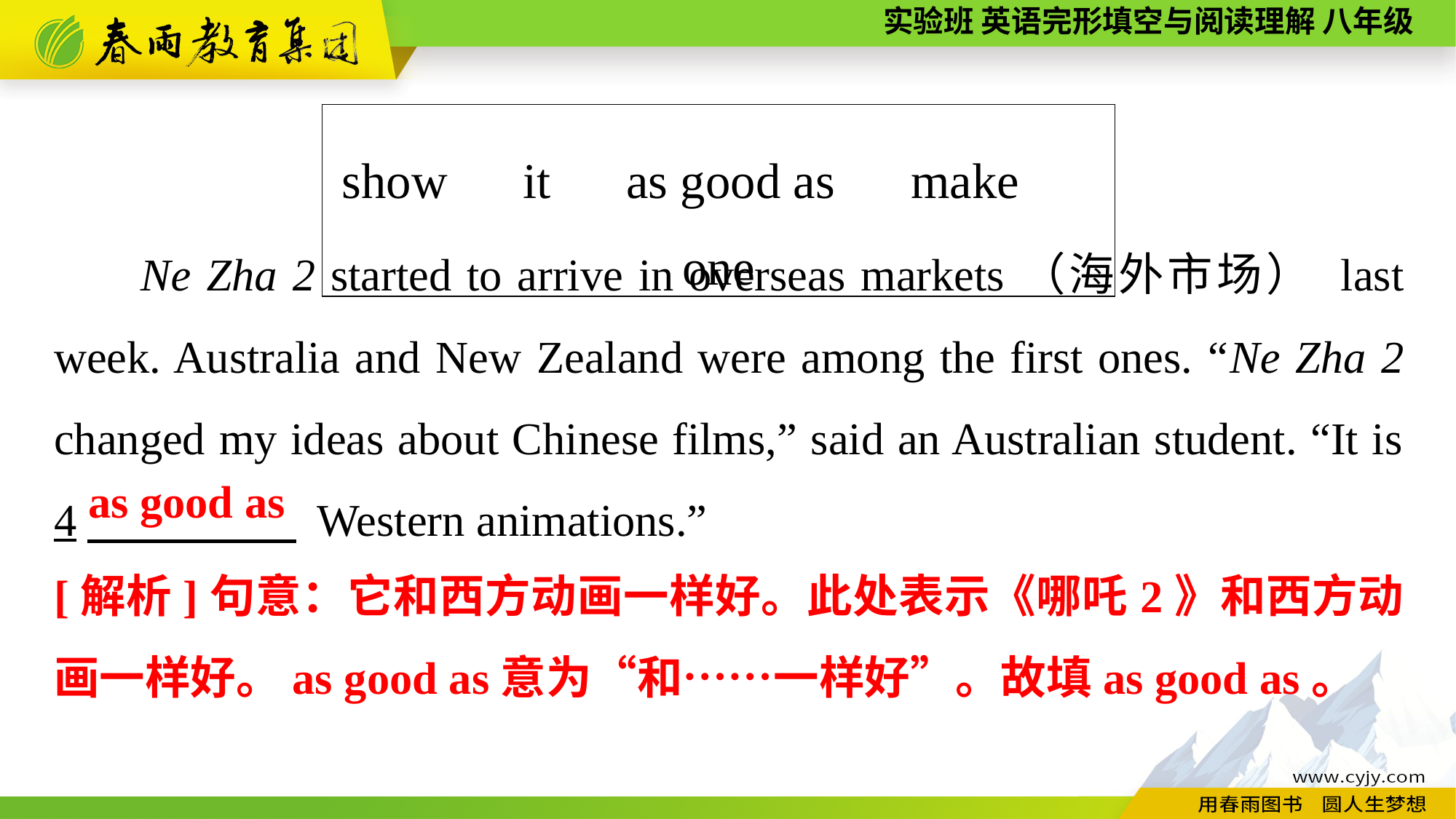

| show　it　as good as　make　one |
| --- |
Ne Zha 2 started to arrive in overseas markets（海外市场） last week. Australia and New Zealand were among the first ones. “Ne Zha 2 changed my ideas about Chinese films,” said an Australian student. “It is 4　                 Western animations.”
as good as
[解析]句意：它和西方动画一样好。此处表示《哪吒2》和西方动画一样好。as good as意为“和……一样好”。故填as good as。